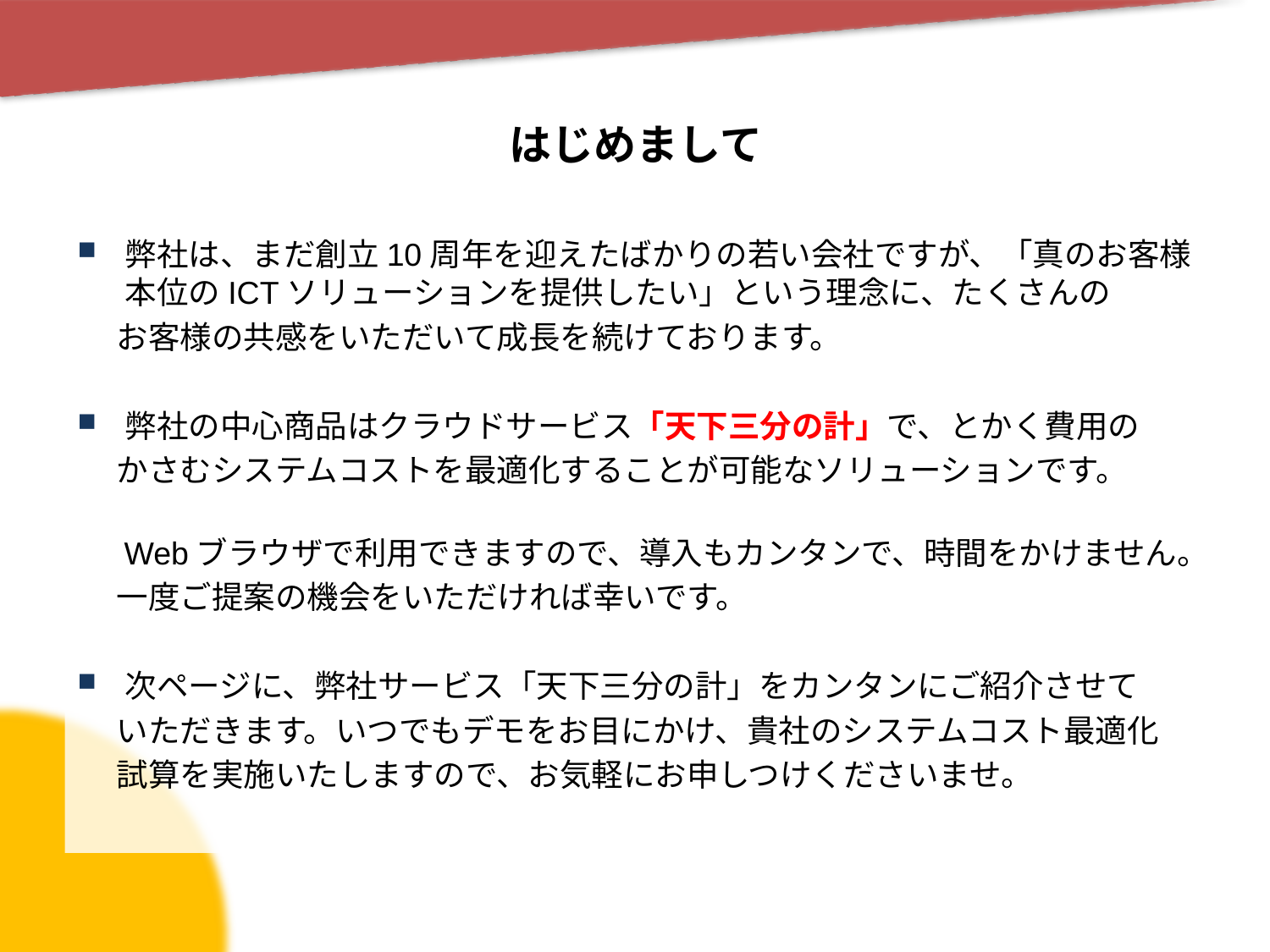

# はじめまして
弊社は、まだ創立10周年を迎えたばかりの若い会社ですが、「真のお客様本位のICTソリューションを提供したい」という理念に、たくさんの
　 お客様の共感をいただいて成長を続けております。

弊社の中心商品はクラウドサービス「天下三分の計」で、とかく費用の
　 かさむシステムコストを最適化することが可能なソリューションです。
　 Webブラウザで利用できますので、導入もカンタンで、時間をかけません。
　 一度ご提案の機会をいただければ幸いです。

次ページに、弊社サービス「天下三分の計」をカンタンにご紹介させて
　 いただきます。いつでもデモをお目にかけ、貴社のシステムコスト最適化
　 試算を実施いたしますので、お気軽にお申しつけくださいませ。